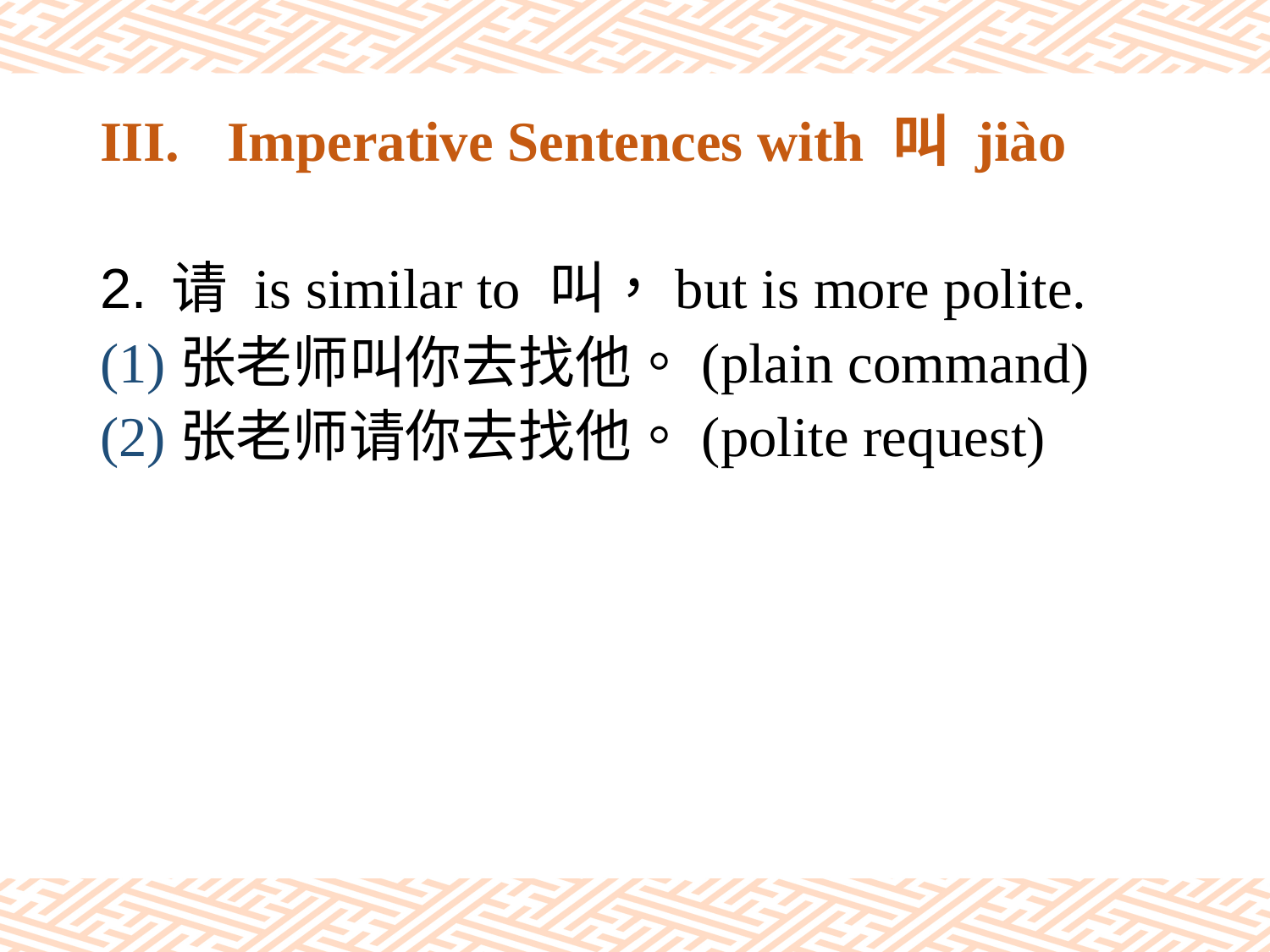

# III.	Imperative Sentences with 叫 jiào
请 is similar to 叫，but is more polite.
(1)张老师叫你去找他。(plain command)
(2)张老师请你去找他。(polite request)